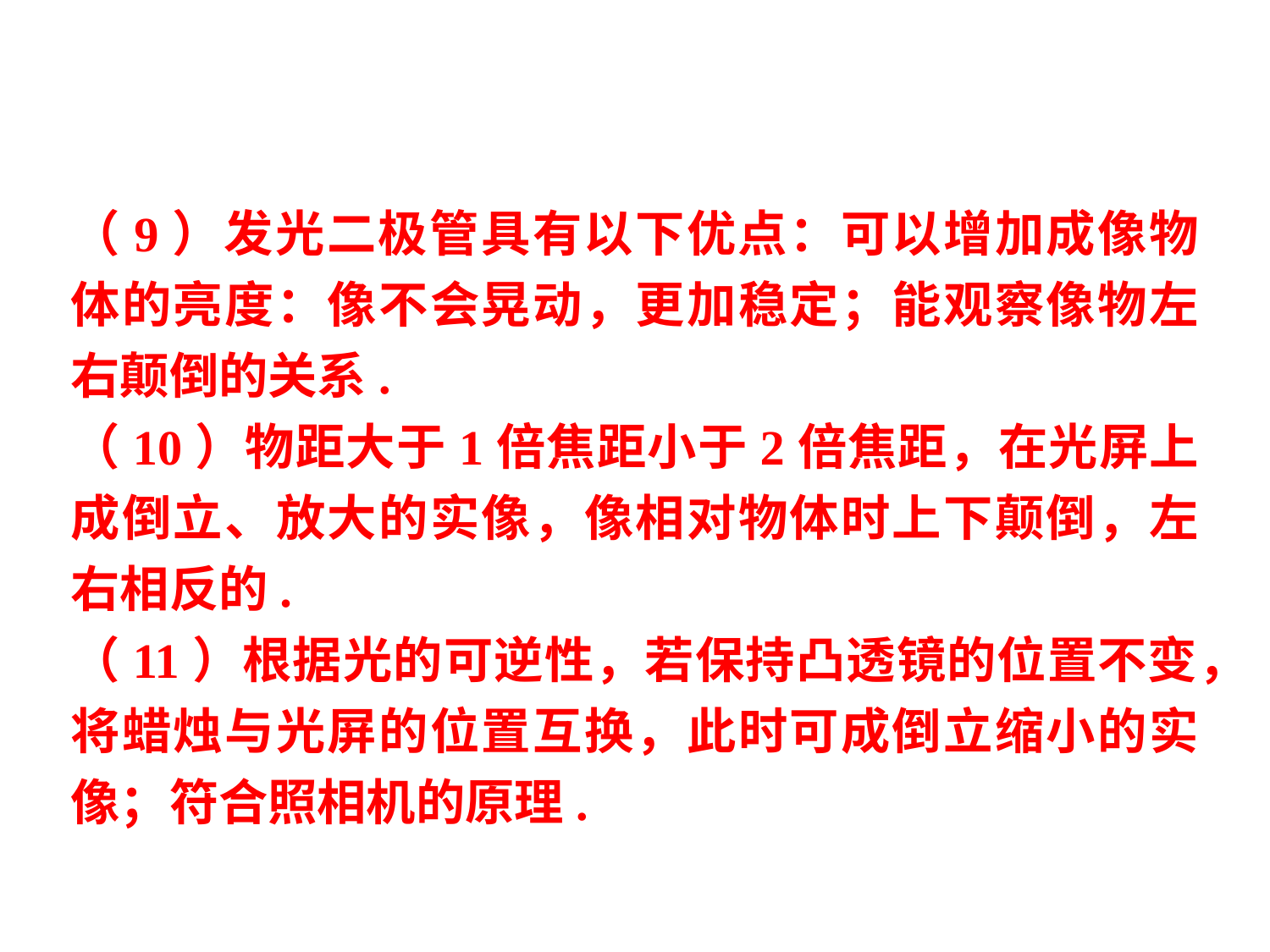

（9）发光二极管具有以下优点：可以增加成像物体的亮度：像不会晃动，更加稳定；能观察像物左右颠倒的关系.
（10）物距大于1倍焦距小于2倍焦距，在光屏上成倒立、放大的实像，像相对物体时上下颠倒，左右相反的.
（11）根据光的可逆性，若保持凸透镜的位置不变，将蜡烛与光屏的位置互换，此时可成倒立缩小的实像；符合照相机的原理.